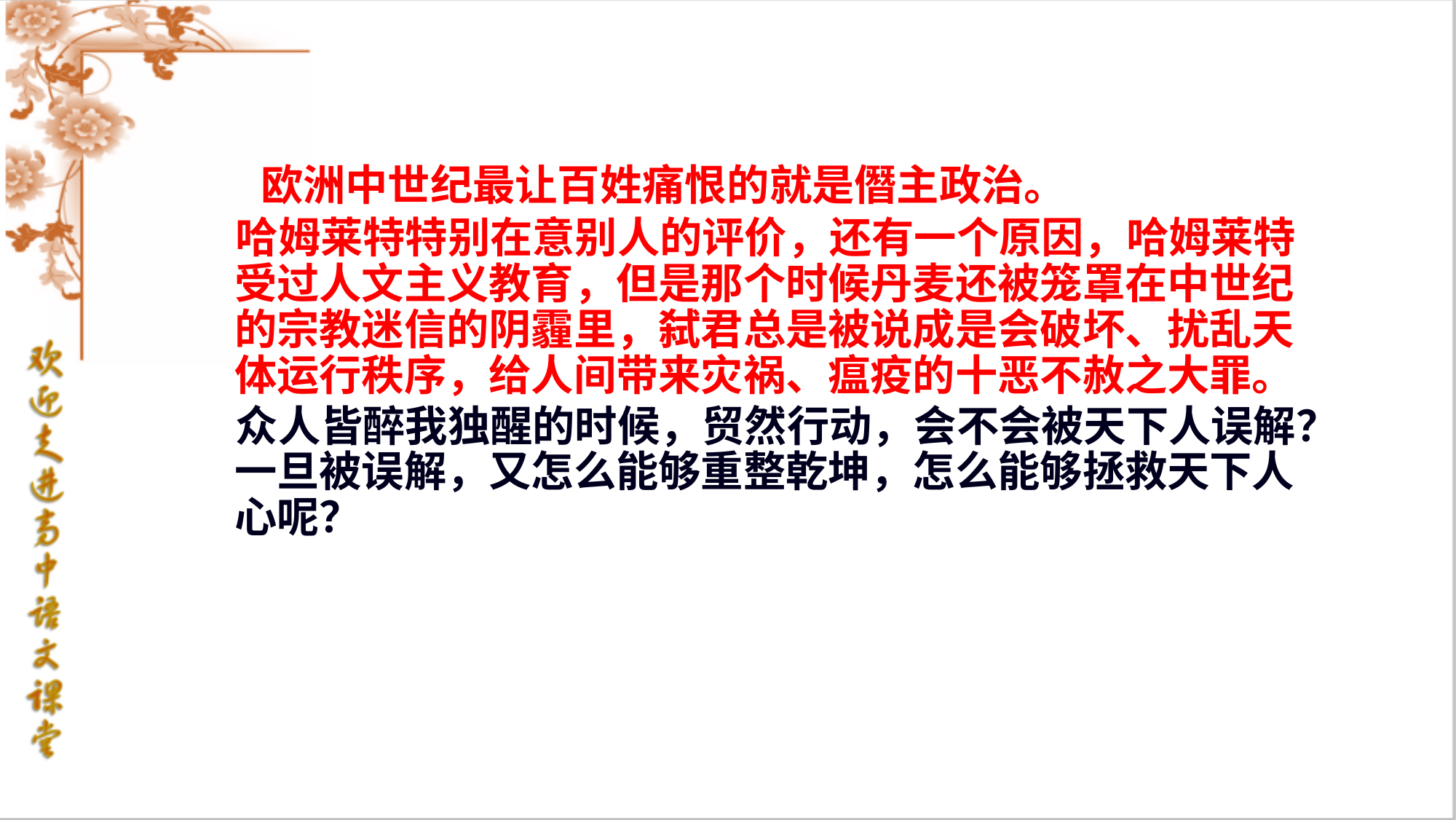

欧洲中世纪最让百姓痛恨的就是僭主政治。
   哈姆莱特特别在意别人的评价，还有一个原因，哈姆莱特受过人文主义教育，但是那个时候丹麦还被笼罩在中世纪的宗教迷信的阴霾里，弑君总是被说成是会破坏、扰乱天体运行秩序，给人间带来灾祸、瘟疫的十恶不赦之大罪。
   众人皆醉我独醒的时候，贸然行动，会不会被天下人误解？一旦被误解，又怎么能够重整乾坤，怎么能够拯救天下人心呢？